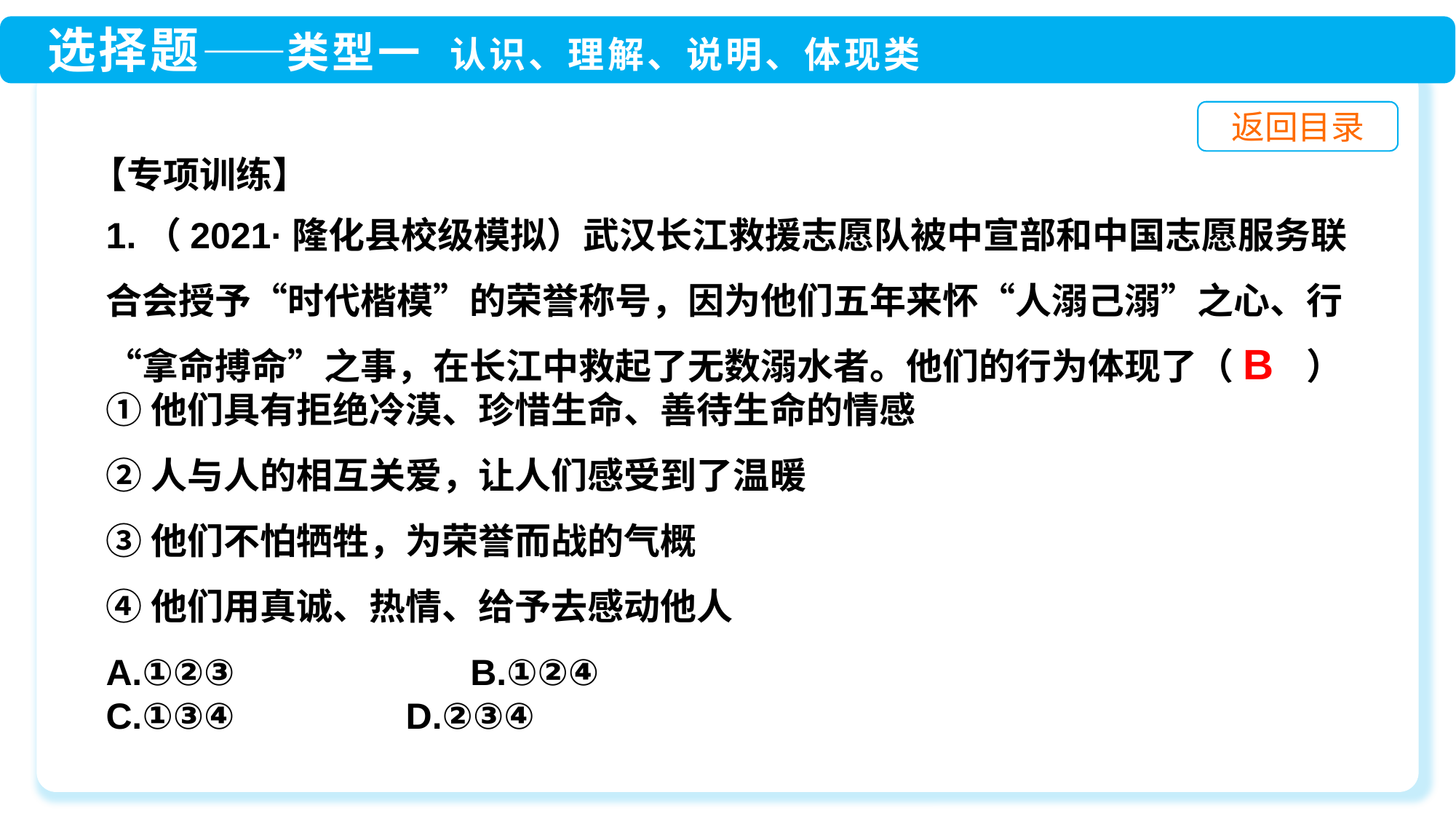

【专项训练】
1.（2021·隆化县校级模拟）武汉长江救援志愿队被中宣部和中国志愿服务联合会授予“时代楷模”的荣誉称号，因为他们五年来怀“人溺己溺”之心、行“拿命搏命”之事，在长江中救起了无数溺水者。他们的行为体现了（　　）
①他们具有拒绝冷漠、珍惜生命、善待生命的情感
②人与人的相互关爱，让人们感受到了温暖
③他们不怕牺牲，为荣誉而战的气概
④他们用真诚、热情、给予去感动他人
A.①②③　　　　　　B.①②④
C.①③④	        D.②③④
B